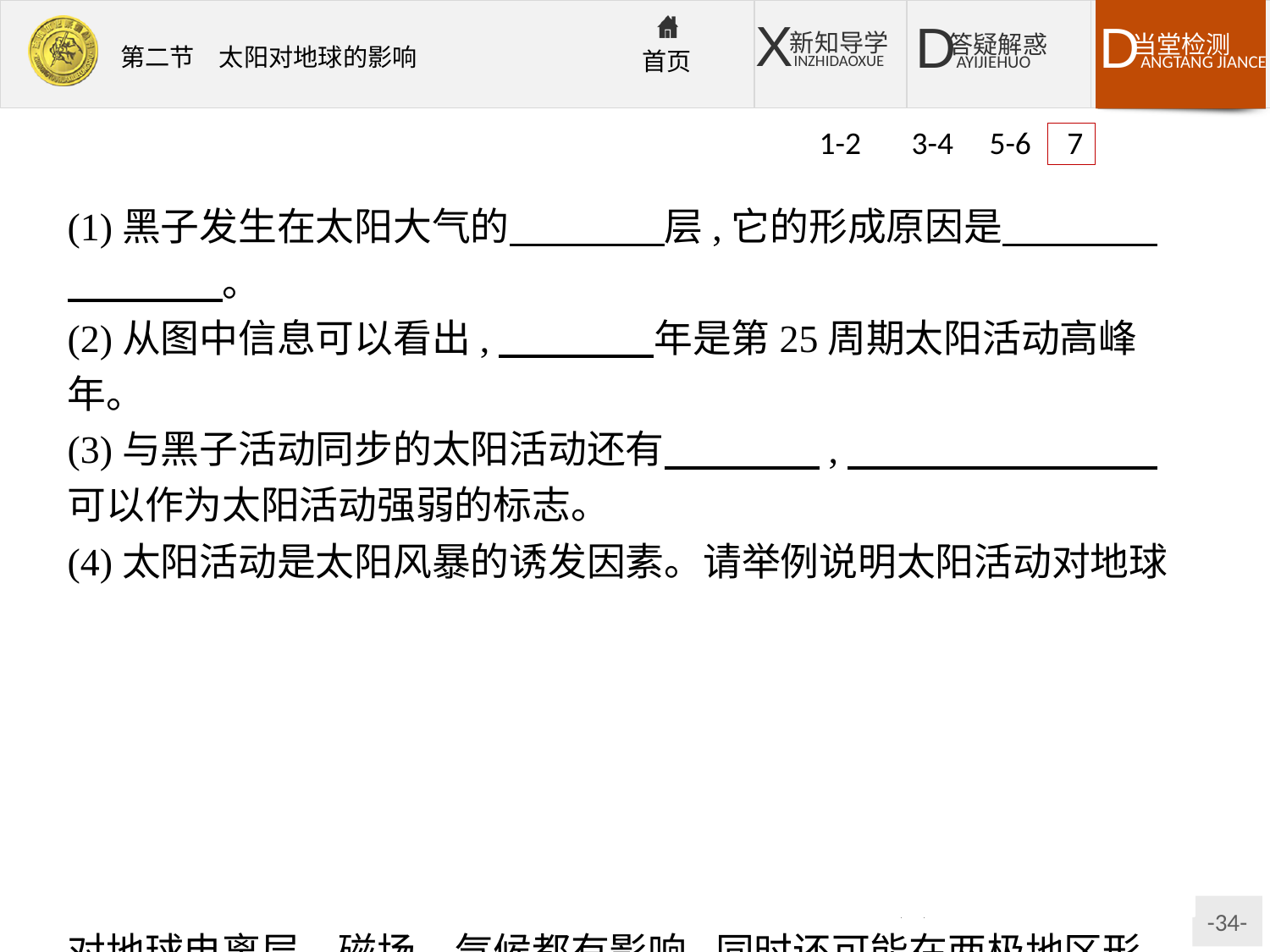

1-2       3-4     5-6     7

(1)黑子发生在太阳大气的　　　　层,它的形成原因是　　　　　　　　。
(2)从图中信息可以看出,　　　　年是第25周期太阳活动高峰年。
(3)与黑子活动同步的太阳活动还有　　　　,　　　　　　　　可以作为太阳活动强弱的标志。
(4)太阳活动是太阳风暴的诱发因素。请举例说明太阳活动对地球的影响。
解析:本题以太阳活动周期预报图为切入点,主要考查太阳活动的类型及太阳活动对地球的影响。第(1)题,黑子发生在太阳大气的光球层,由于黑子的温度比周围低而显得较暗。第(2)题,可直接从图中读出。第(3)题,耀斑往往与太阳黑子同步发生,太阳黑子的多少和大小可以作为太阳活动强弱的标志。第(4)题,太阳活动对地球电离层、磁场、气候都有影响,同时还可能在两极地区形成极光。